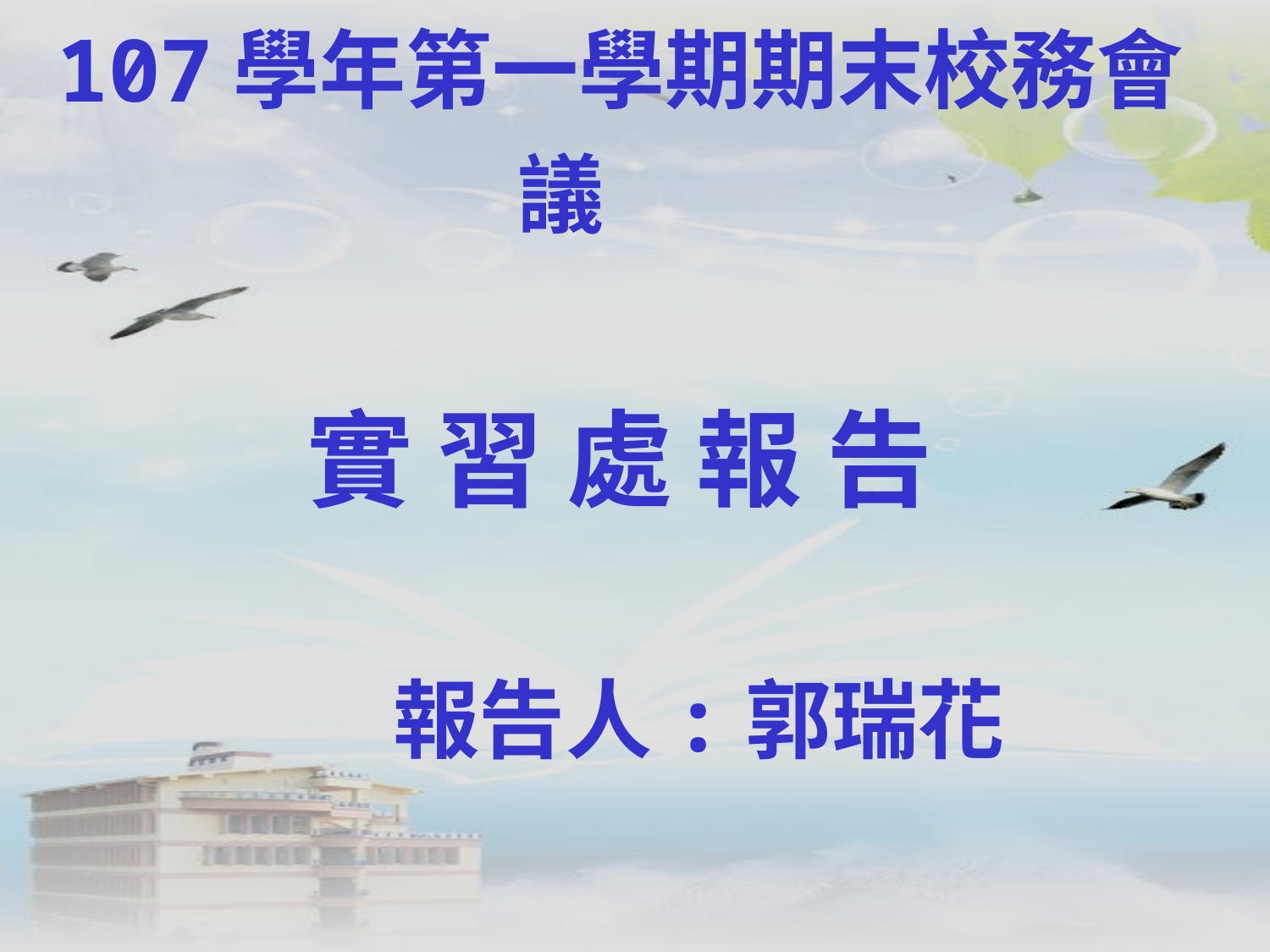

107學年第一學期期末校務會議
實 習 處 報 告
        報告人:郭瑞花